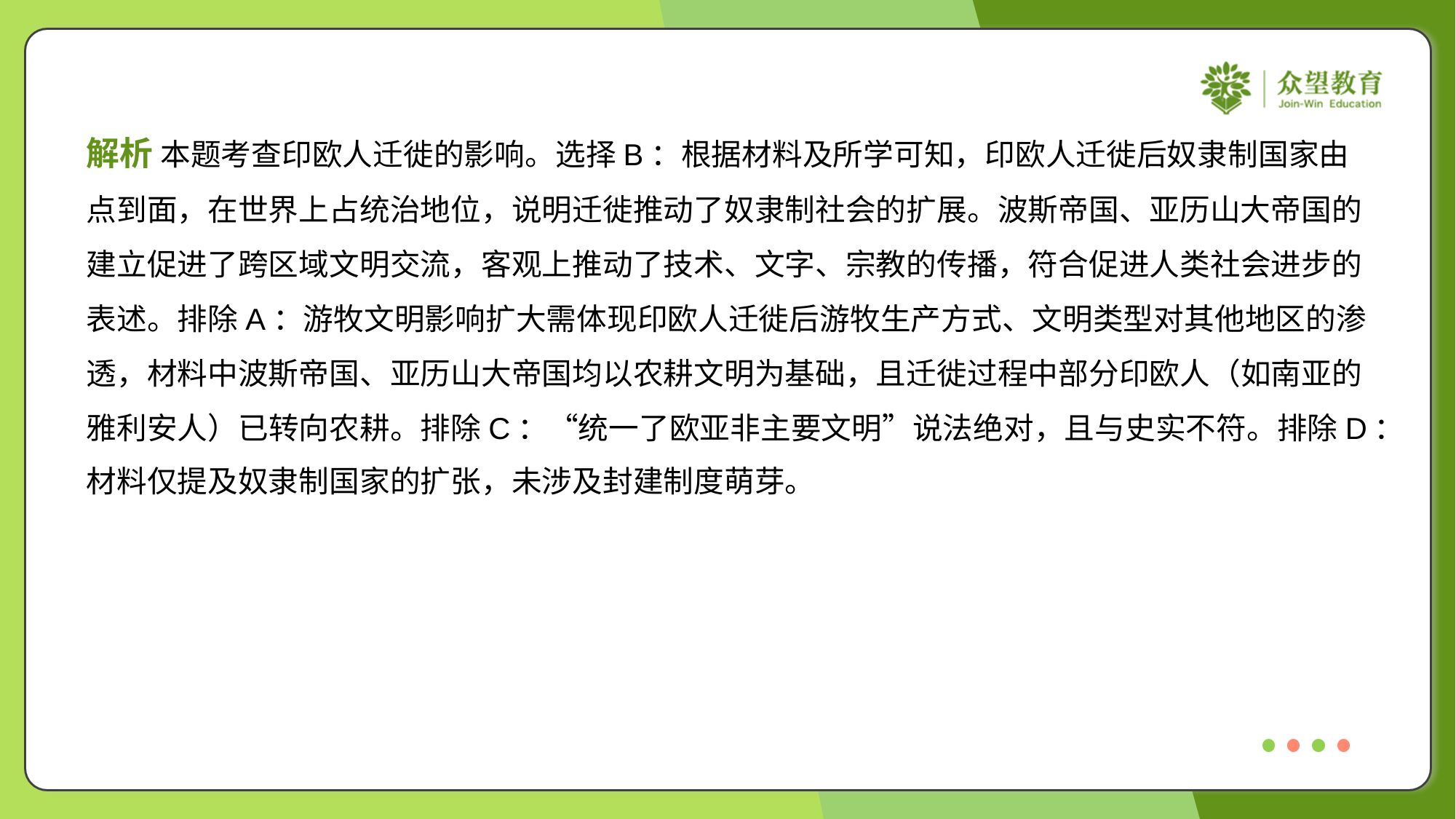

解析 本题考查印欧人迁徙的影响。选择B：根据材料及所学可知，印欧人迁徙后奴隶制国家由
点到面，在世界上占统治地位，说明迁徙推动了奴隶制社会的扩展。波斯帝国、亚历山大帝国的
建立促进了跨区域文明交流，客观上推动了技术、文字、宗教的传播，符合促进人类社会进步的
表述。排除A：游牧文明影响扩大需体现印欧人迁徙后游牧生产方式、文明类型对其他地区的渗
透，材料中波斯帝国、亚历山大帝国均以农耕文明为基础，且迁徙过程中部分印欧人（如南亚的
雅利安人）已转向农耕。排除C：“统一了欧亚非主要文明”说法绝对，且与史实不符。排除D：
材料仅提及奴隶制国家的扩张，未涉及封建制度萌芽。